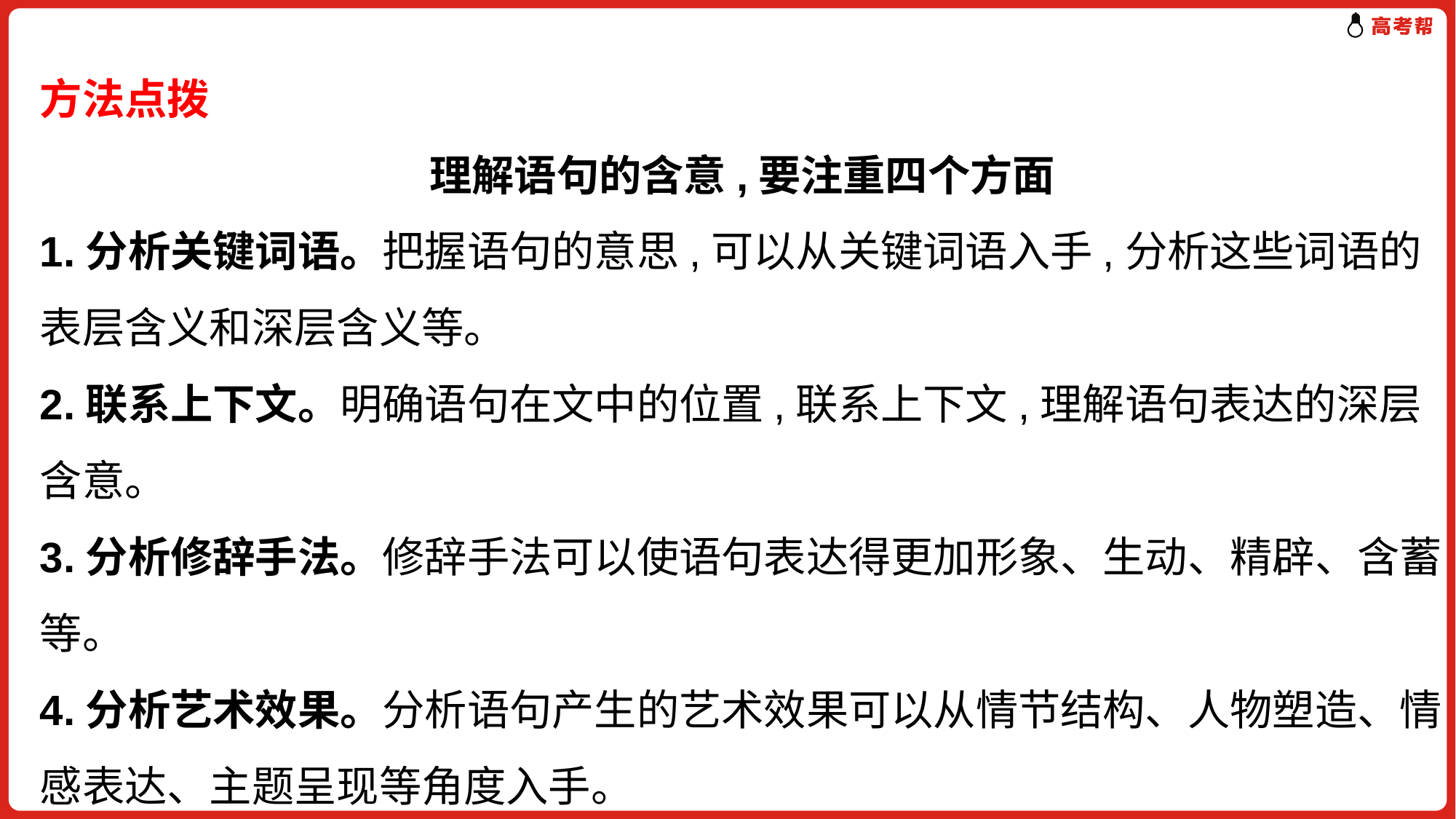

方法点拨
理解语句的含意,要注重四个方面
1.分析关键词语。把握语句的意思,可以从关键词语入手,分析这些词语的表层含义和深层含义等。
2.联系上下文。明确语句在文中的位置,联系上下文,理解语句表达的深层含意。
3.分析修辞手法。修辞手法可以使语句表达得更加形象、生动、精辟、含蓄等。
4.分析艺术效果。分析语句产生的艺术效果可以从情节结构、人物塑造、情感表达、主题呈现等角度入手。